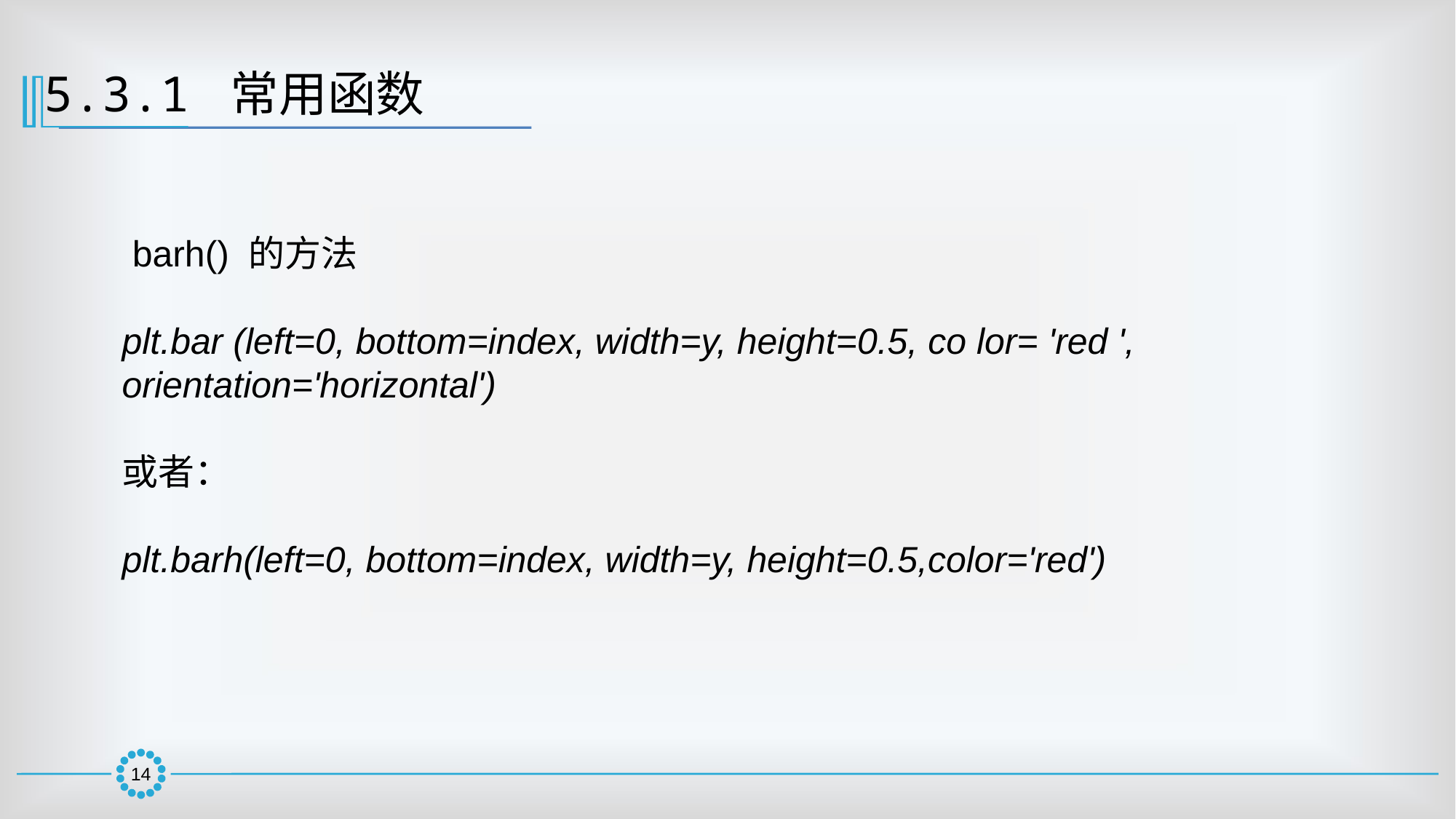

5.3.1 常用函数

 barh() 的方法

plt.bar (left=0, bottom=index, width=y, height=0.5, co lor= 'red ', orientation='horizontal')

或者：

plt.barh(left=0, bottom=index, width=y, height=0.5,color='red')

14